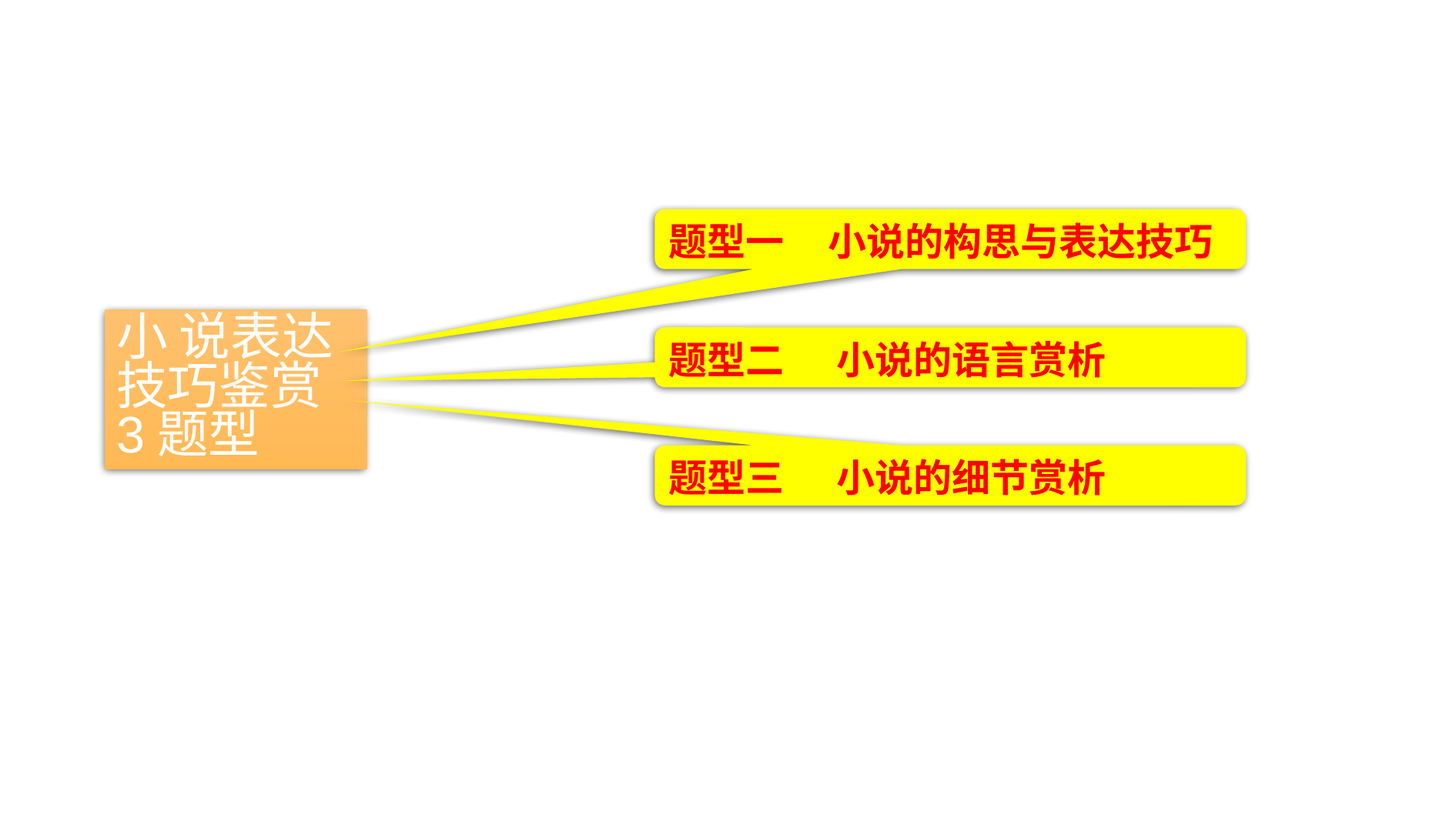

题型一     小说的构思与表达技巧
小 说表达技巧鉴赏3题型
题型二      小说的语言赏析
题型三      小说的细节赏析